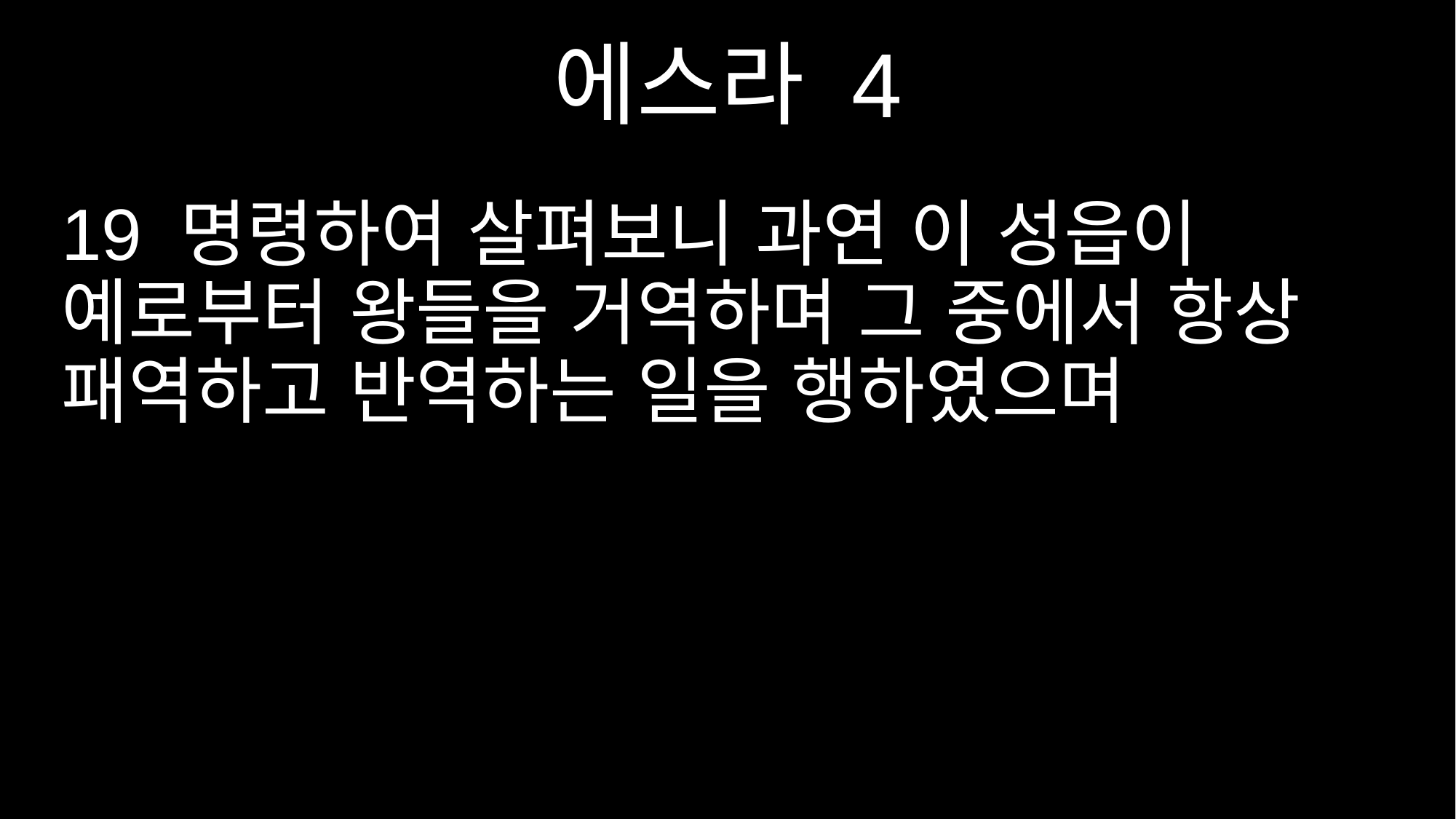

에스라 4
19 명령하여 살펴보니 과연 이 성읍이 예로부터 왕들을 거역하며 그 중에서 항상 패역하고 반역하는 일을 행하였으며